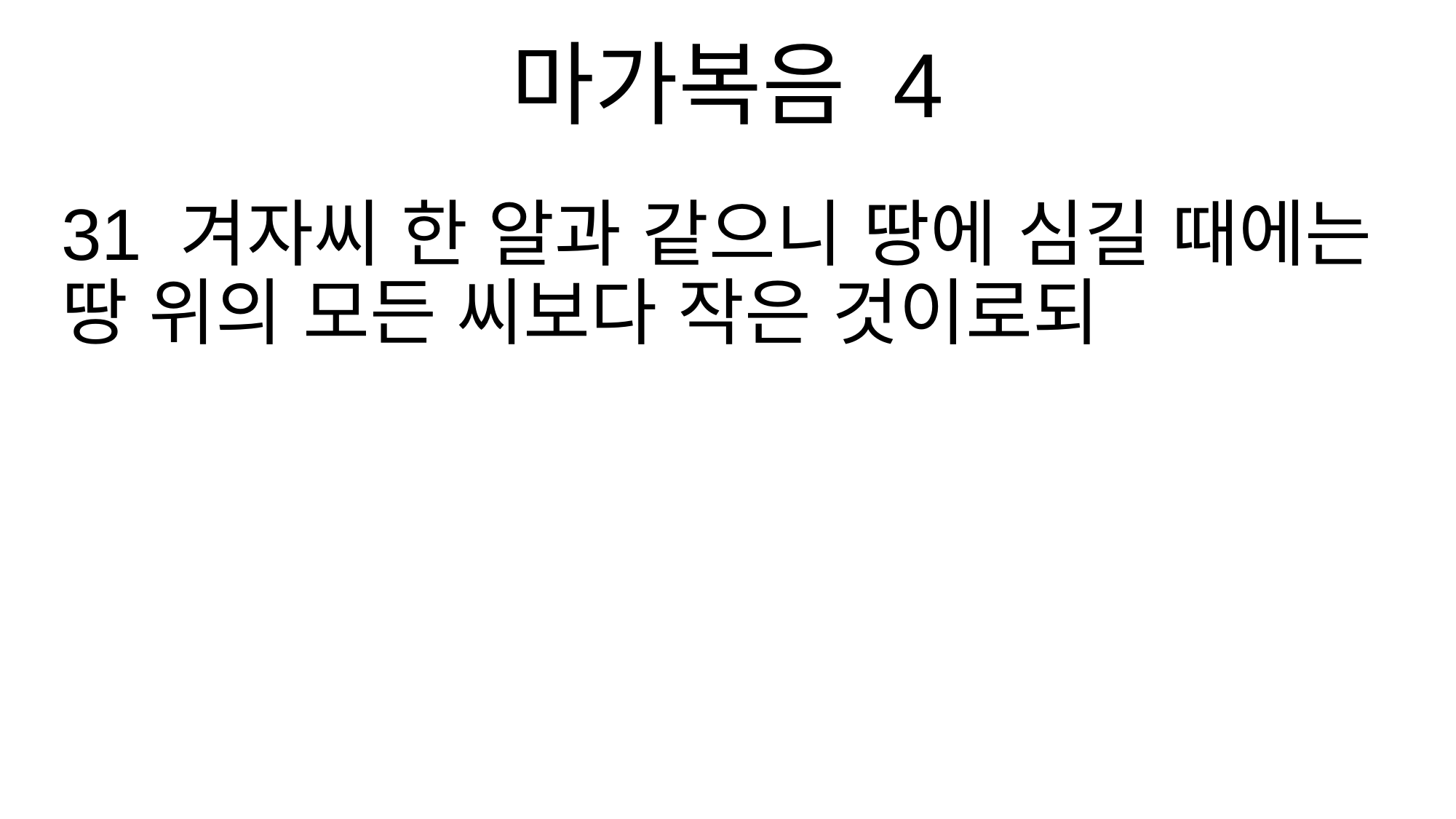

마가복음 4
31 겨자씨 한 알과 같으니 땅에 심길 때에는 땅 위의 모든 씨보다 작은 것이로되